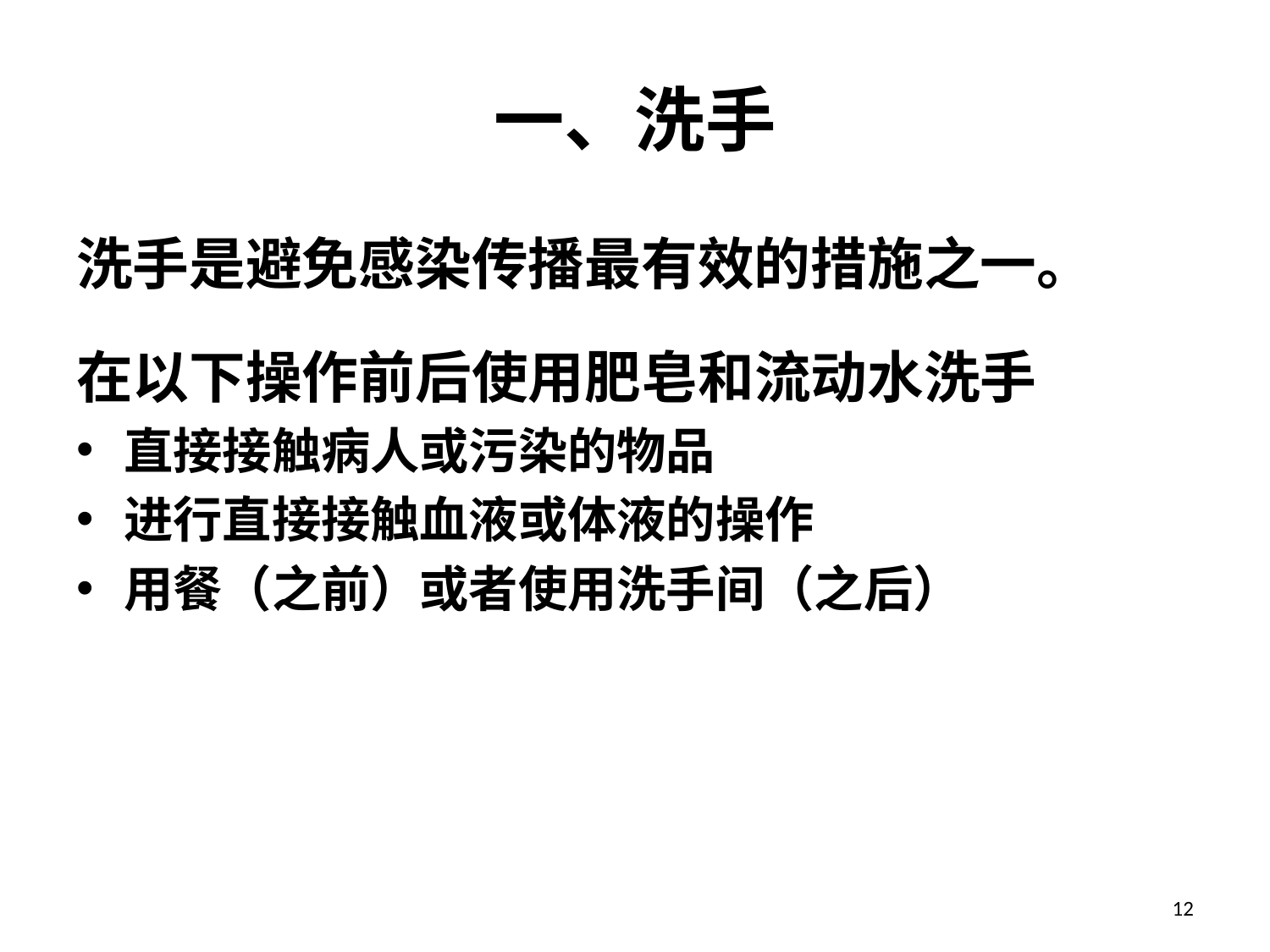

# 一、洗手
洗手是避免感染传播最有效的措施之一。

在以下操作前后使用肥皂和流动水洗手
直接接触病人或污染的物品
进行直接接触血液或体液的操作
用餐（之前）或者使用洗手间（之后）
12